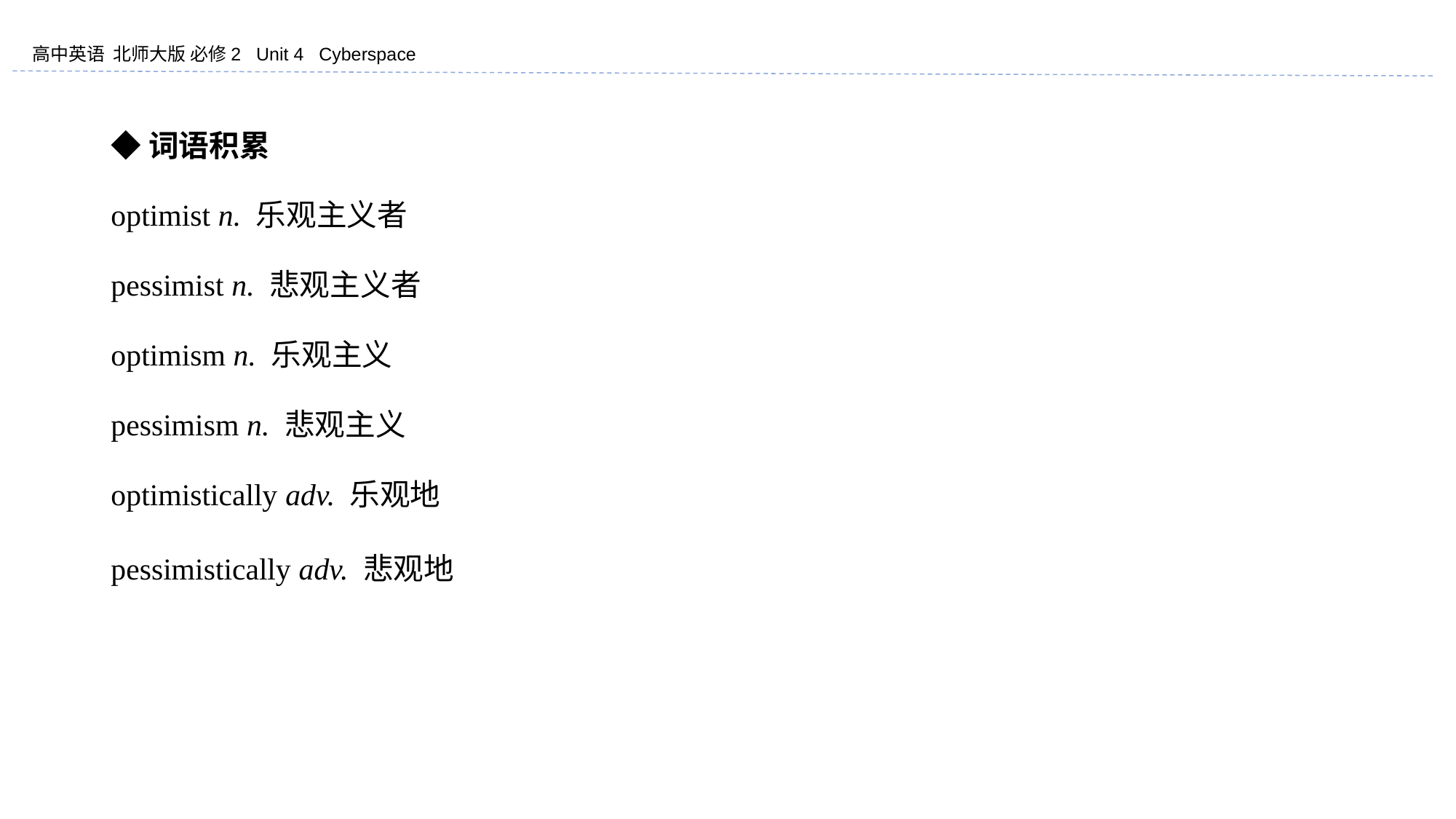

◆词语积累
optimist n. 乐观主义者
pessimist n. 悲观主义者
optimism n. 乐观主义
pessimism n. 悲观主义
optimistically adv. 乐观地
pessimistically adv. 悲观地